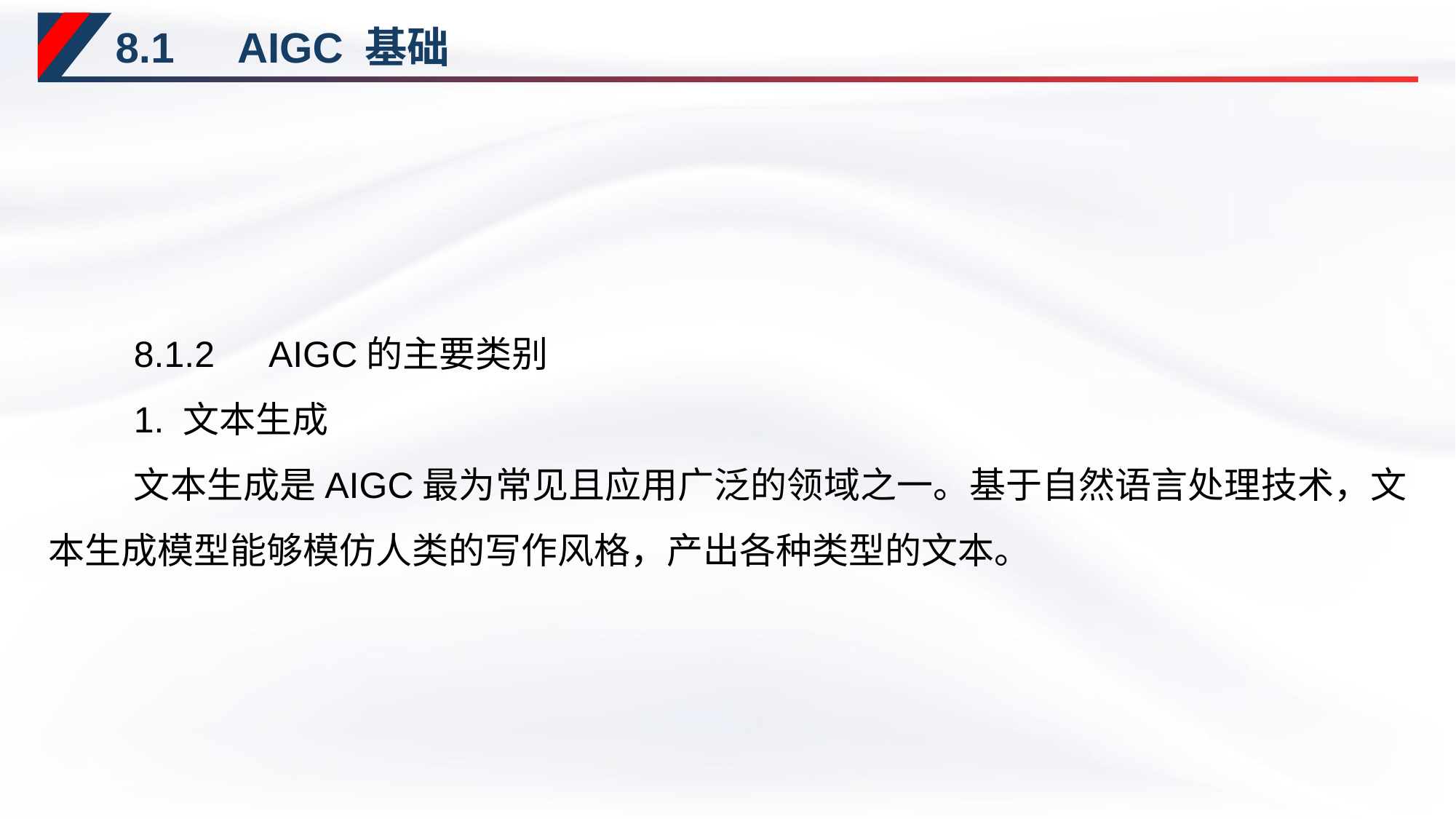

# 8.1　AIGC 基础
8.1.2　AIGC的主要类别
1. 文本生成
文本生成是AIGC最为常见且应用广泛的领域之一。基于自然语言处理技术，文本生成模型能够模仿人类的写作风格，产出各种类型的文本。